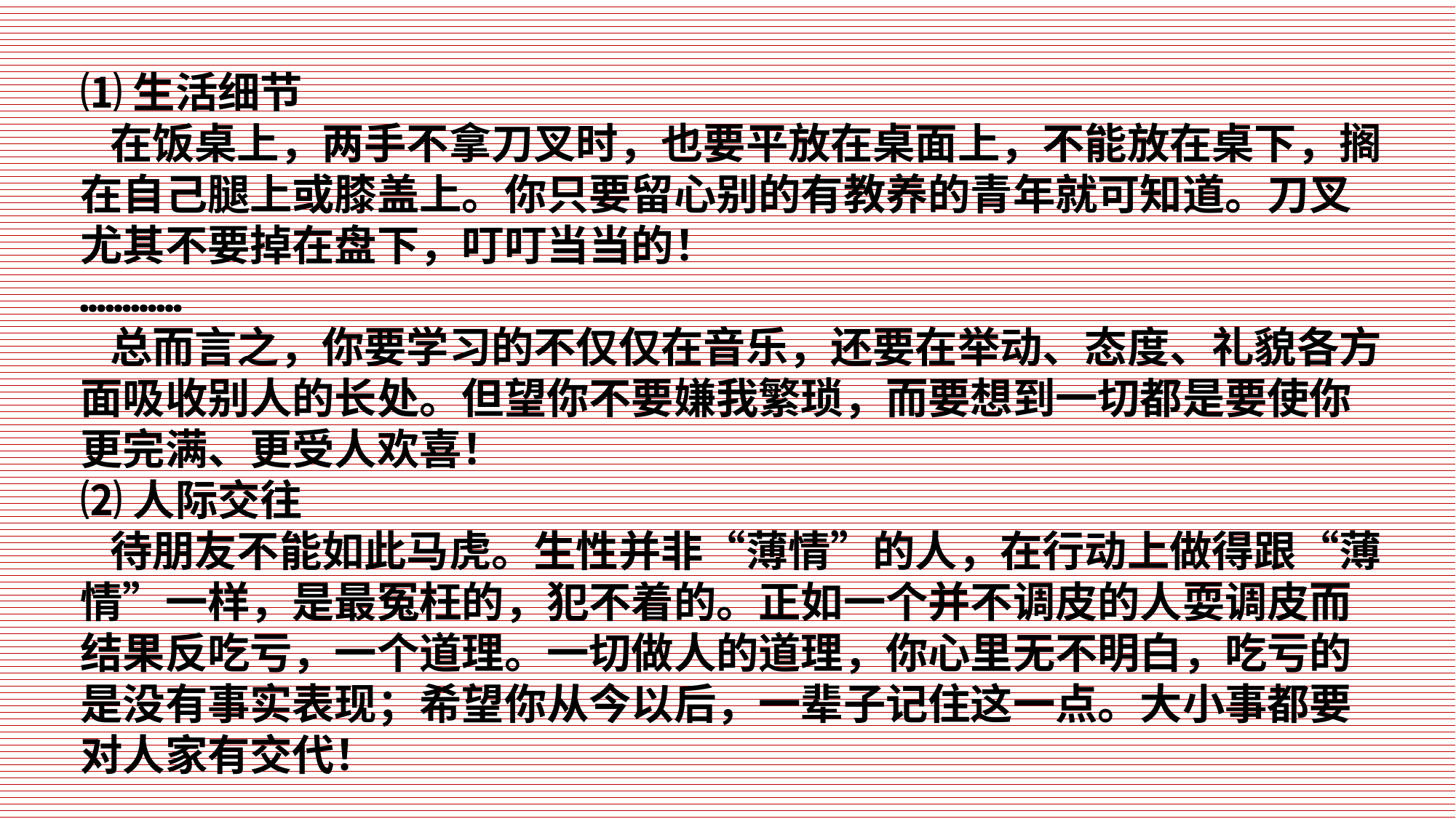

⑴生活细节
  在饭桌上，两手不拿刀叉时，也要平放在桌面上，不能放在桌下，搁在自己腿上或膝盖上。你只要留心别的有教养的青年就可知道。刀叉尤其不要掉在盘下，叮叮当当的！
…………
  总而言之，你要学习的不仅仅在音乐，还要在举动、态度、礼貌各方面吸收别人的长处。但望你不要嫌我繁琐，而要想到一切都是要使你更完满、更受人欢喜！
⑵人际交往
  待朋友不能如此马虎。生性并非“薄情”的人，在行动上做得跟“薄情”一样，是最冤枉的，犯不着的。正如一个并不调皮的人耍调皮而结果反吃亏，一个道理。一切做人的道理，你心里无不明白，吃亏的是没有事实表现；希望你从今以后，一辈子记住这一点。大小事都要对人家有交代！